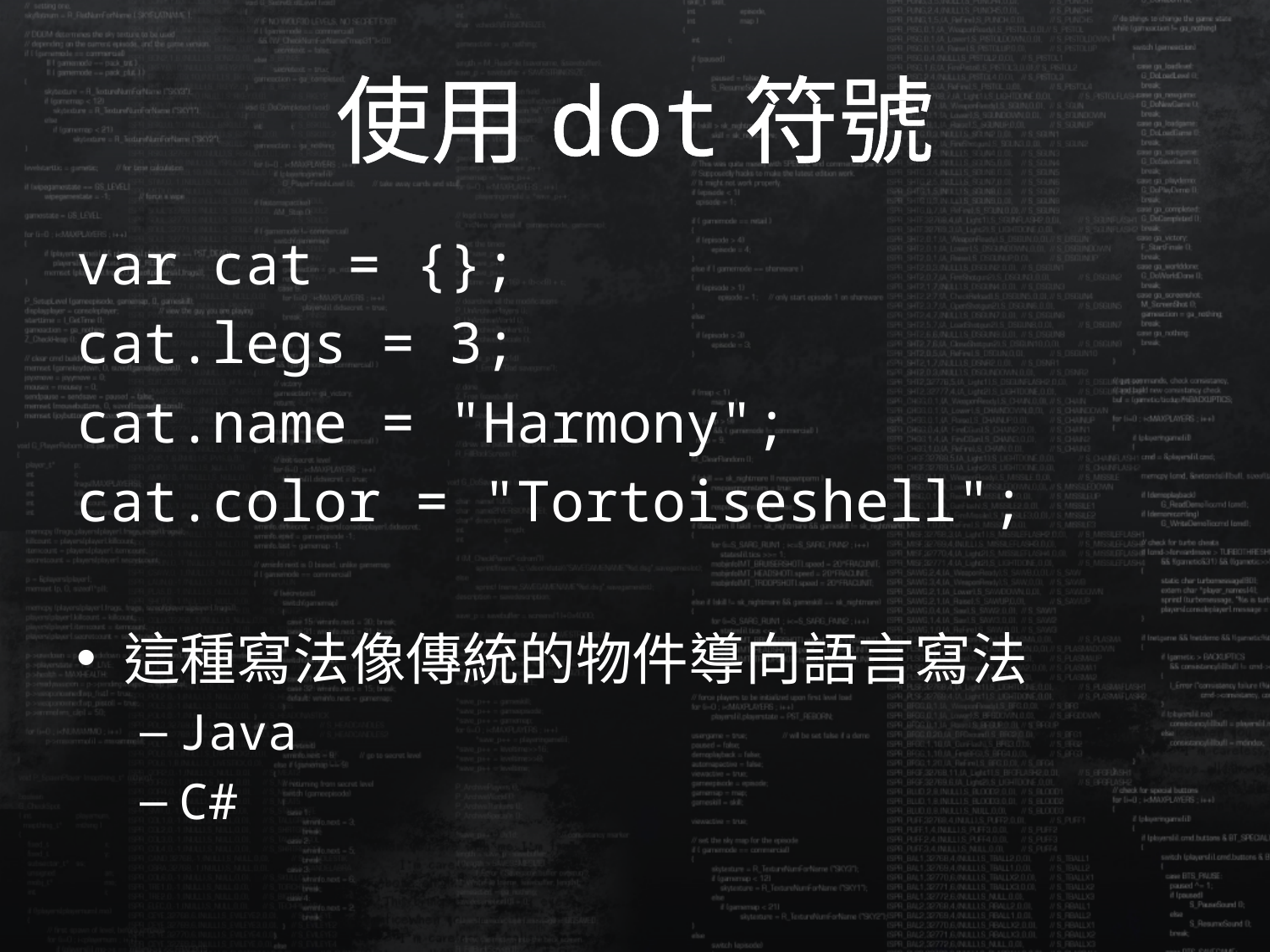

# 使用dot符號
var cat = {};
cat.legs = 3;
cat.name = "Harmony";
cat.color = "Tortoiseshell";

這種寫法像傳統的物件導向語言寫法
Java
C#